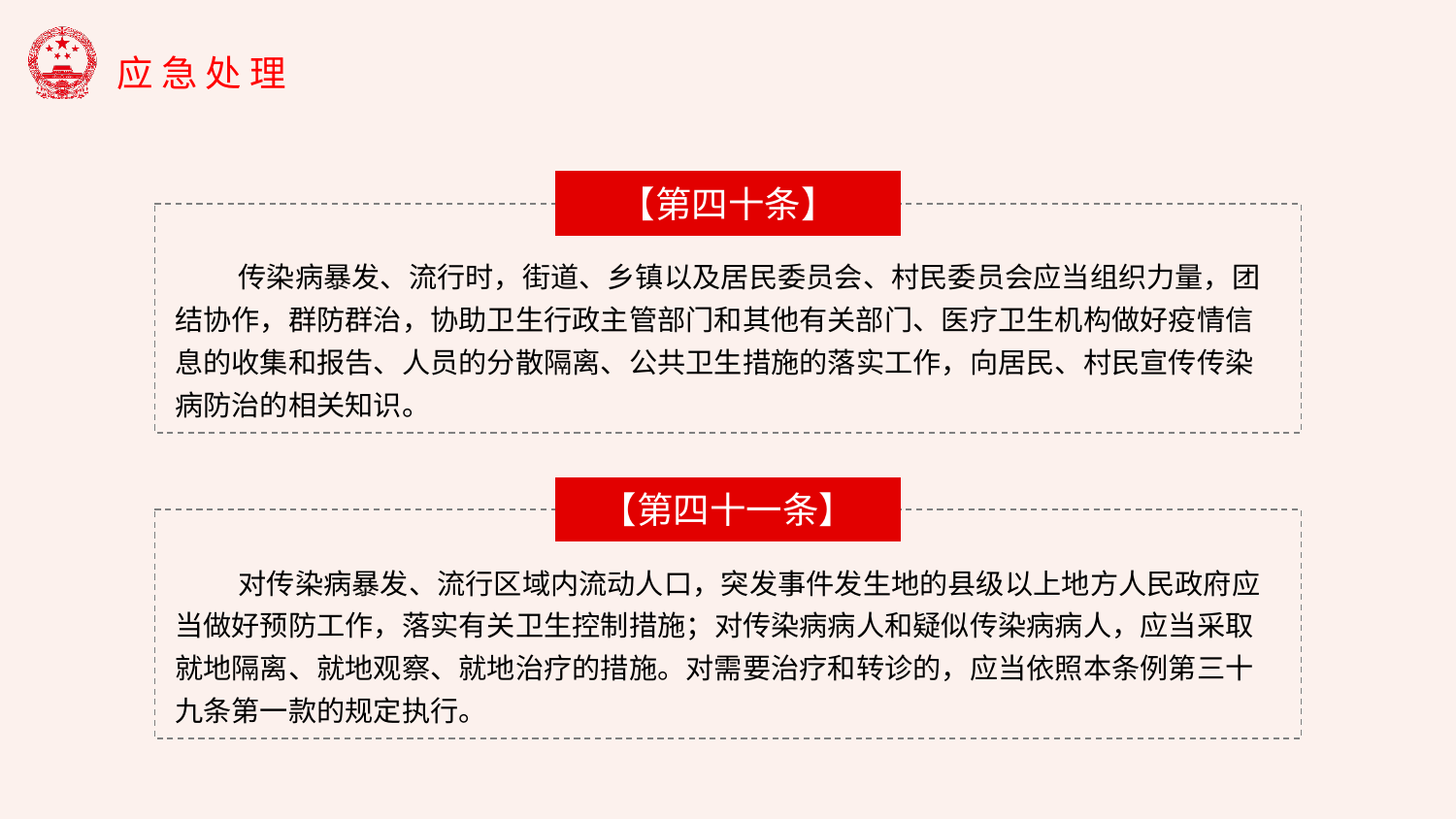

【第四十条】

         传染病暴发、流行时，街道、乡镇以及居民委员会、村民委员会应当组织力量，团结协作，群防群治，协助卫生行政主管部门和其他有关部门、医疗卫生机构做好疫情信息的收集和报告、人员的分散隔离、公共卫生措施的落实工作，向居民、村民宣传传染病防治的相关知识。
【第四十一条】

         对传染病暴发、流行区域内流动人口，突发事件发生地的县级以上地方人民政府应当做好预防工作，落实有关卫生控制措施；对传染病病人和疑似传染病病人，应当采取就地隔离、就地观察、就地治疗的措施。对需要治疗和转诊的，应当依照本条例第三十九条第一款的规定执行。